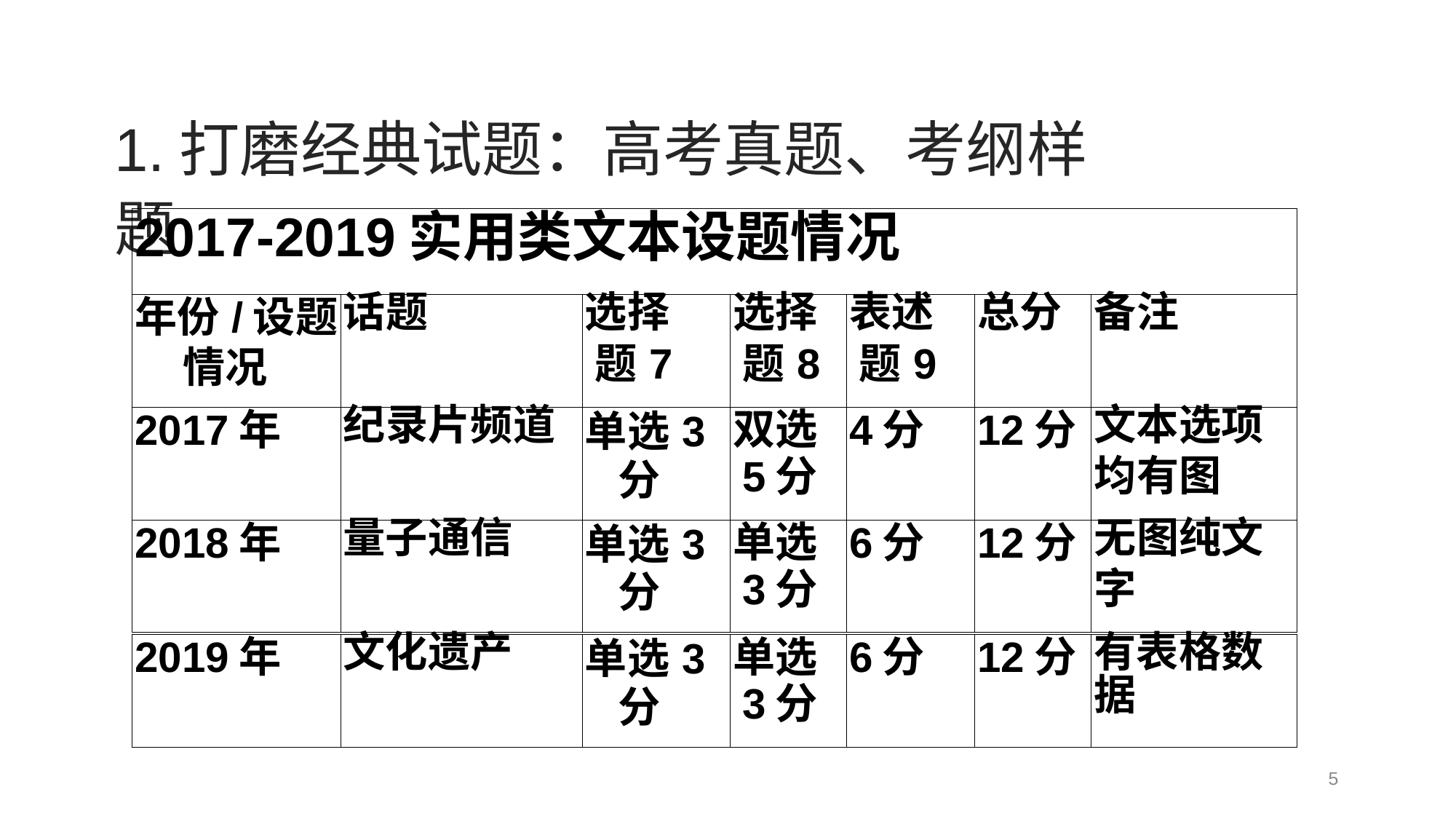

1.打磨经典试题：高考真题、考纲样题
| 2017-2019实用类文本设题情况 | 2017-2018实用类文本设题情况 | 2017-2018实用类文本设题情况 | 2017-2018实用类文本设题情况 | 2017-2018实用类文本设题情况 | 2017-2018实用类文本设题情况 | 2017-2018实用类文本设题情况 |
| --- | --- | --- | --- | --- | --- | --- |
| 年份/设题 情况 | 话题 | 选择 题7 | 选择 题8 | 表述 题9 | 总分 | 备注 |
| 2017年 | 纪录片频道 | 单选3 分 | 双选 5分 | 4分 | 12分 | 文本选项 均有图 |
| 2018年 | 量子通信 | 单选3 分 | 单选 3分 | 6分 | 12分 | 无图纯文 字 |
| 2019年 | 文化遗产 | 单选3 分 | 单选 3分 | 6分 | 12分 | 有表格数据 |
| --- | --- | --- | --- | --- | --- | --- |
5